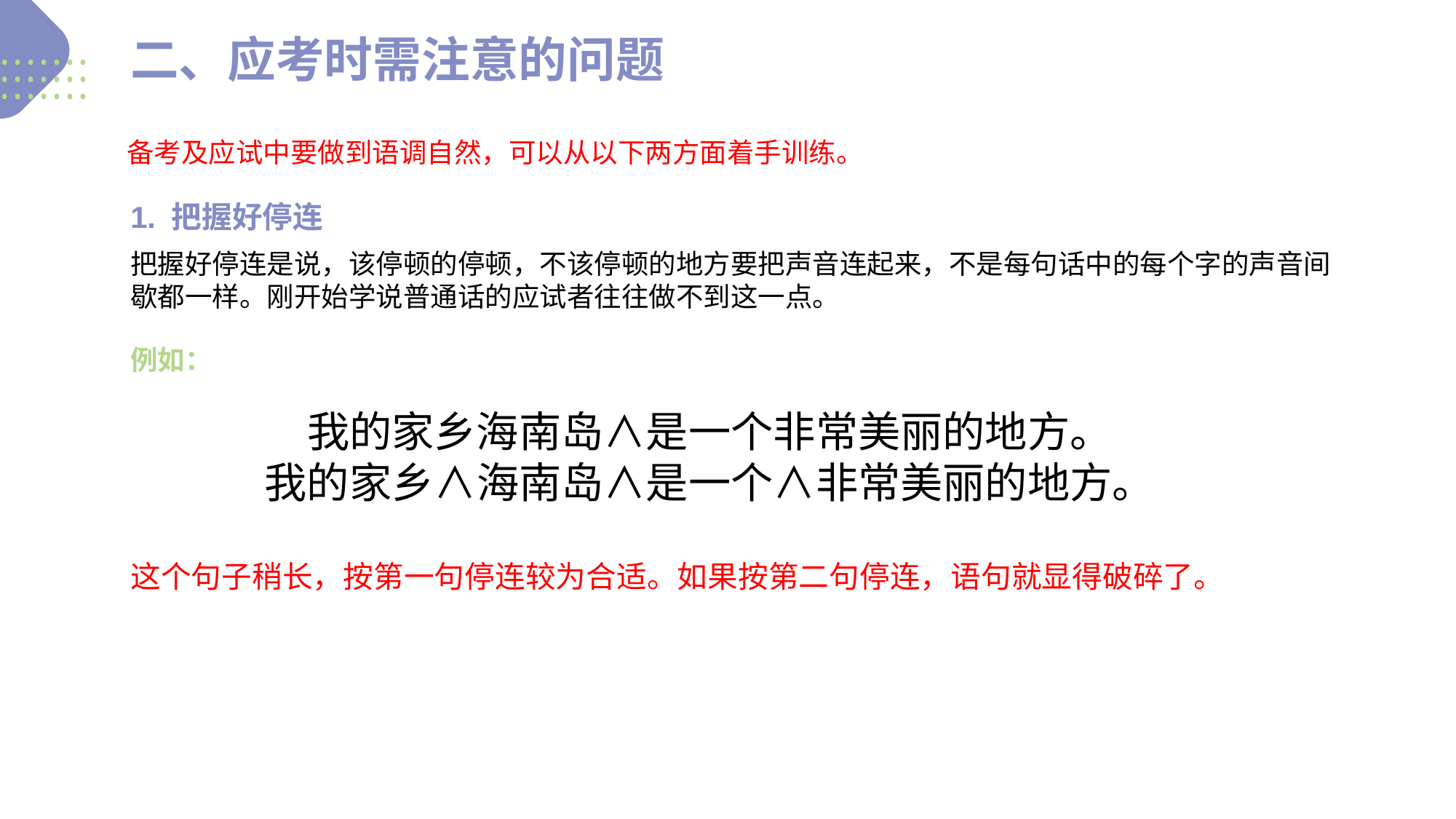

二、应考时需注意的问题

备考及应试中要做到语调自然，可以从以下两方面着手训练。
1. 把握好停连
把握好停连是说，该停顿的停顿，不该停顿的地方要把声音连起来，不是每句话中的每个字的声音间歇都一样。刚开始学说普通话的应试者往往做不到这一点。
例如：
我的家乡海南岛∧是一个非常美丽的地方。
我的家乡∧海南岛∧是一个∧非常美丽的地方。
这个句子稍长，按第一句停连较为合适。如果按第二句停连，语句就显得破碎了。